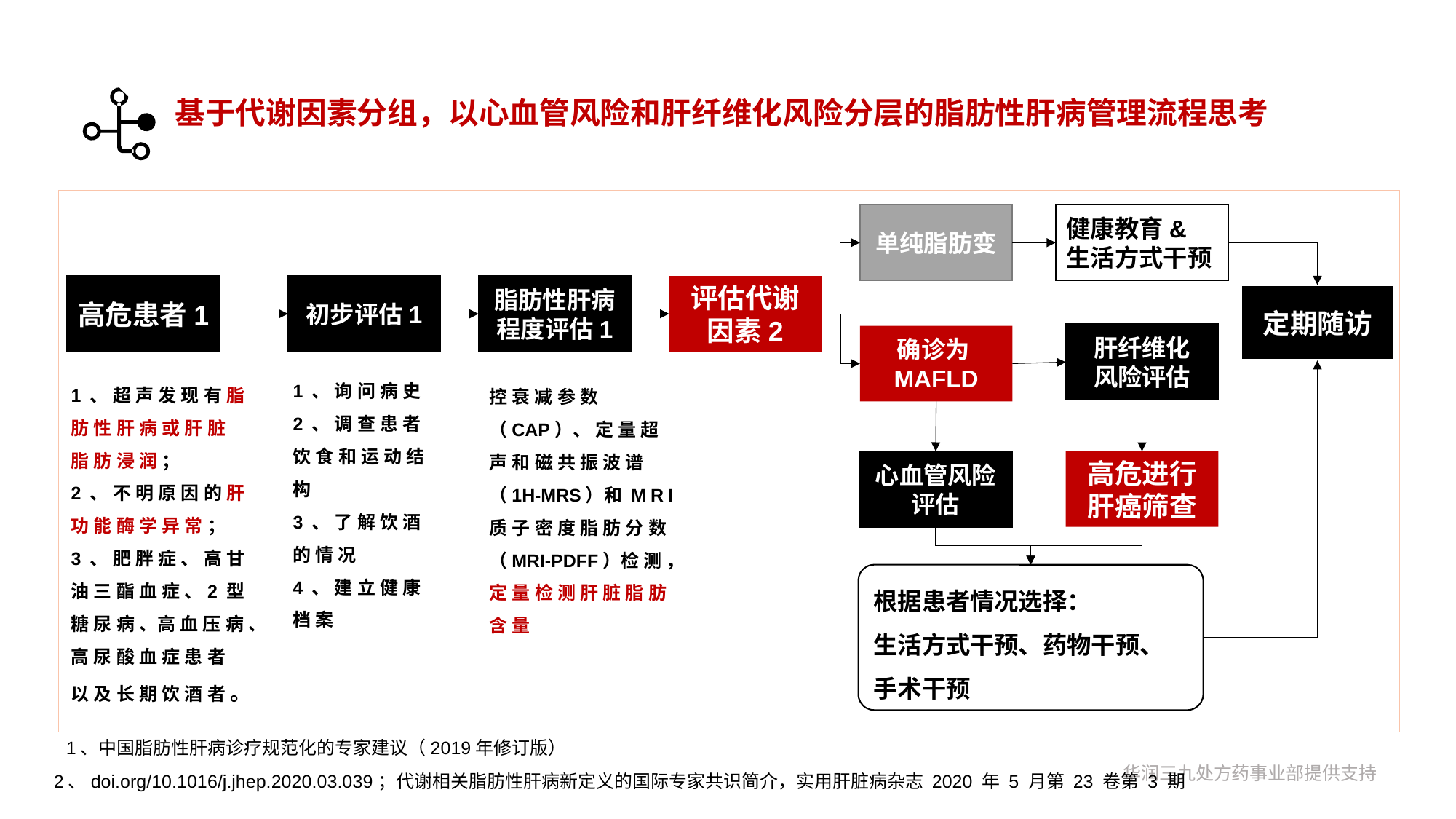

基于代谢因素分组，以心血管风险和肝纤维化风险分层的脂肪性肝病管理流程思考

单纯脂肪变
健康教育&
生活方式干预
高危患者1
初步评估1
脂肪性肝病程度评估1
评估代谢因素2
定期随访
肝纤维化
风险评估
确诊为MAFLD
1、询问病史
2、调查患者饮食和运动结构
3、了解饮酒的情况
4、建立健康档案
1、超声发现有脂肪性肝病或肝脏脂肪浸润；
2、不明原因的肝功能酶学异常；
3、肥胖症、高甘油三酯血症、2 型糖尿病、高血压病、高尿酸血症患者以及长期饮酒者。
控衰减参数（CAP）、定量超声和磁共振波谱（1H-MRS）和MRI 质子密度脂肪分数（MRI-PDFF）检测，定量检测肝脏脂肪含量
心血管风险评估
高危进行肝癌筛查
根据患者情况选择：
生活方式干预、药物干预、
手术干预
1、中国脂肪性肝病诊疗规范化的专家建议（2019年修订版）
2、doi.org/10.1016/j.jhep.2020.03.039；代谢相关脂肪性肝病新定义的国际专家共识简介，实用肝脏病杂志 2020 年 5 月第 23 卷第 3 期